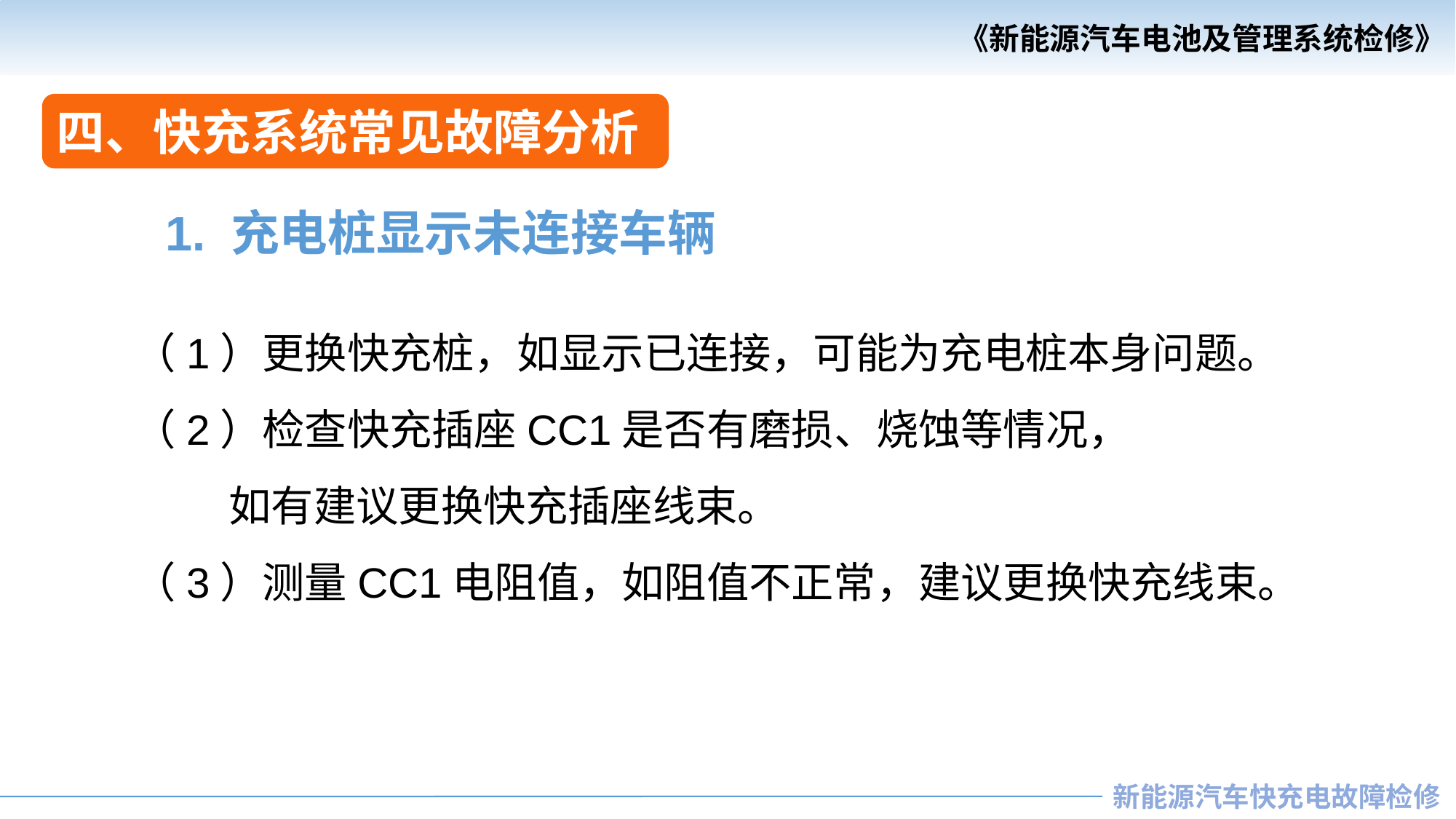

四、快充系统常见故障分析
1. 充电桩显示未连接车辆
（1）更换快充桩，如显示已连接，可能为充电桩本身问题。
（2）检查快充插座CC1是否有磨损、烧蚀等情况，
         如有建议更换快充插座线束。
（3）测量CC1电阻值，如阻值不正常，建议更换快充线束。